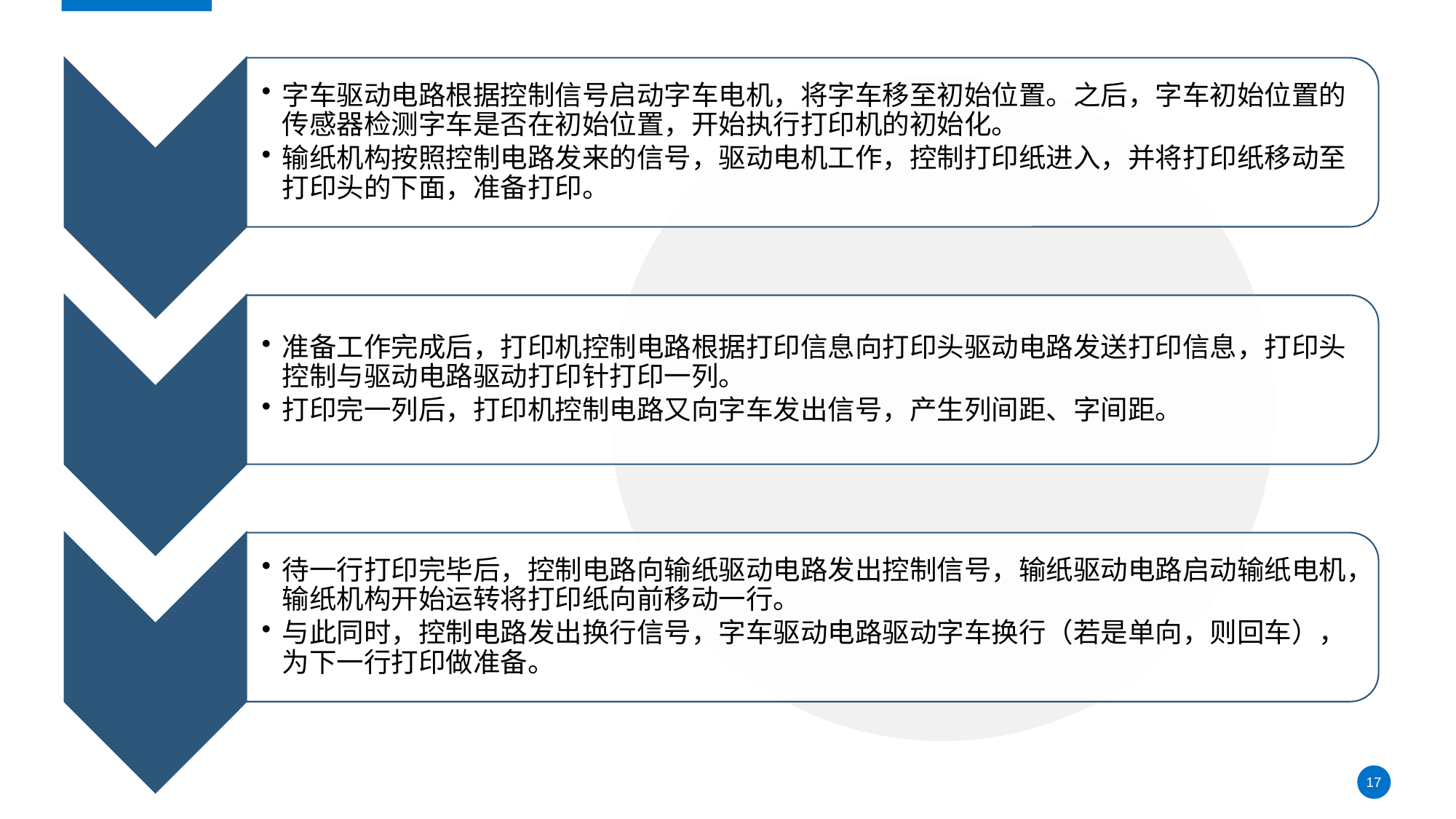

字车驱动电路根据控制信号启动字车电机，将字车移至初始位置。之后，字车初始位置的传感器检测字车是否在初始位置，开始执行打印机的初始化。
输纸机构按照控制电路发来的信号，驱动电机工作，控制打印纸进入，并将打印纸移动至打印头的下面，准备打印。

准备工作完成后，打印机控制电路根据打印信息向打印头驱动电路发送打印信息，打印头控制与驱动电路驱动打印针打印一列。
打印完一列后，打印机控制电路又向字车发出信号，产生列间距、字间距。

待一行打印完毕后，控制电路向输纸驱动电路发出控制信号，输纸驱动电路启动输纸电机，输纸机构开始运转将打印纸向前移动一行。
与此同时，控制电路发出换行信号，字车驱动电路驱动字车换行（若是单向，则回车），为下一行打印做准备。
17